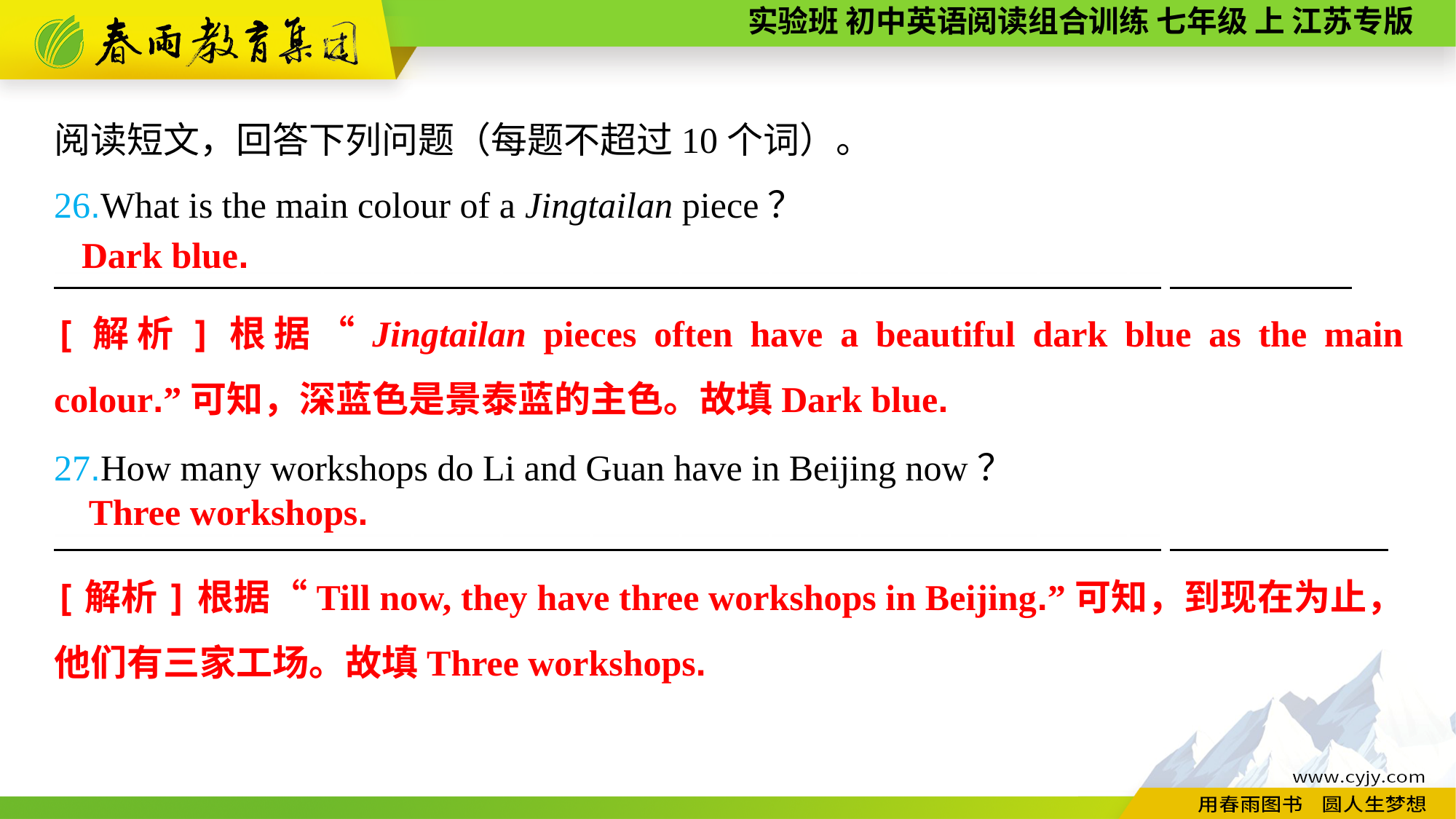

阅读短文，回答下列问题（每题不超过10个词）。
26.What is the main colour of a Jingtailan piece？
—————————————————————————————————————

27.How many workshops do Li and Guan have in Beijing now？
—————————————————————————————————————
Dark blue.
[解析]根据“Jingtailan pieces often have a beautiful dark blue as the main colour.”可知，深蓝色是景泰蓝的主色。故填Dark blue.
Three workshops.
[解析]根据“Till now, they have three workshops in Beijing.”可知，到现在为止，他们有三家工场。故填Three workshops.